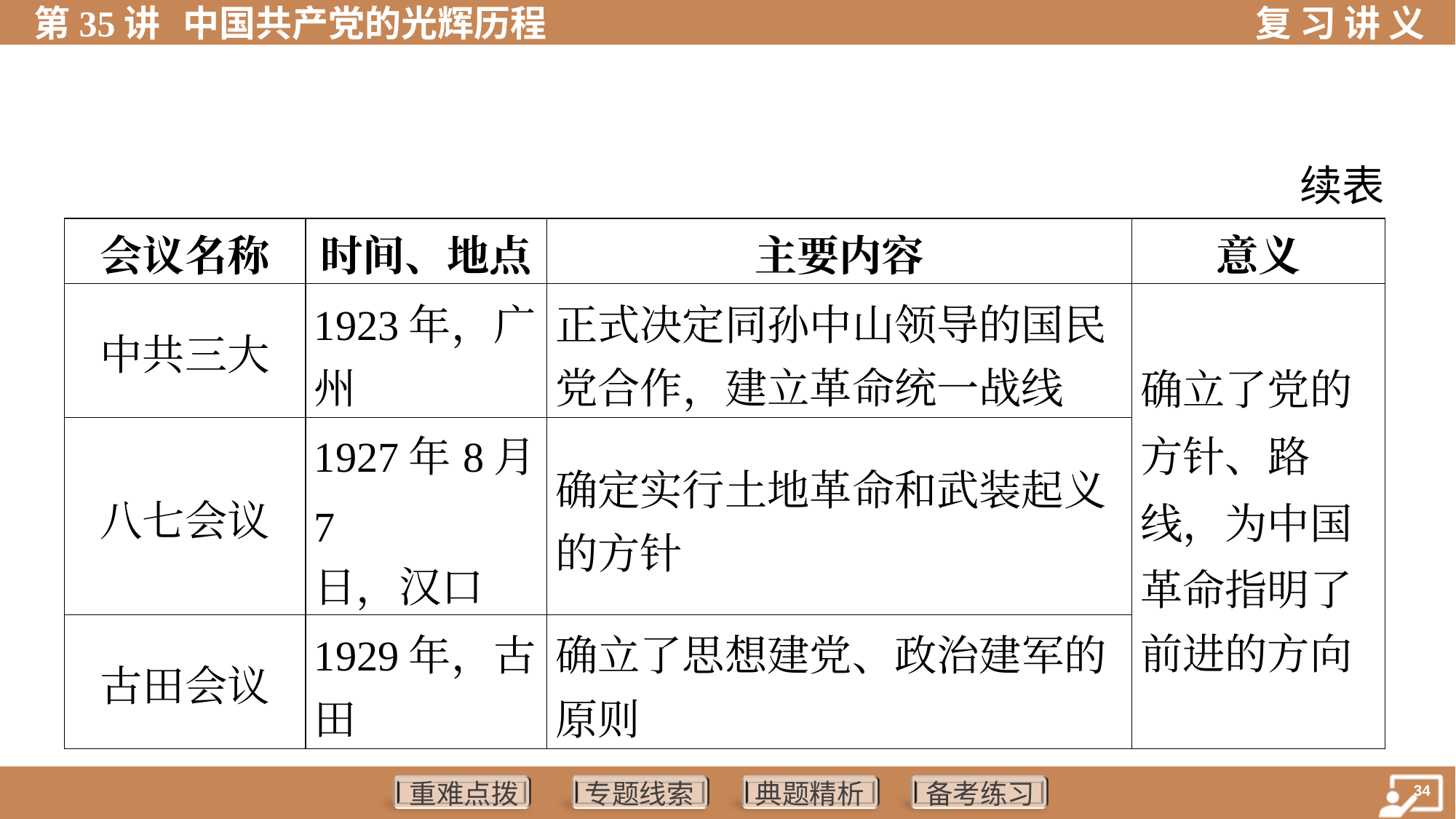

续表
| 会议名称 | 时间、地点 | 主要内容 | 意义 |
| --- | --- | --- | --- |
| 中共三大 | 1923年，广 州 | 正式决定同孙中山领导的国民 党合作，建立革命统一战线 | 确立了党的 方针、路 线，为中国 革命指明了 前进的方向 |
| 八七会议 | 1927年8月7 日，汉口 | 确定实行土地革命和武装起义 的方针 |  |
| 古田会议 | 1929年，古 田 | 确立了思想建党、政治建军的 原则 |  |